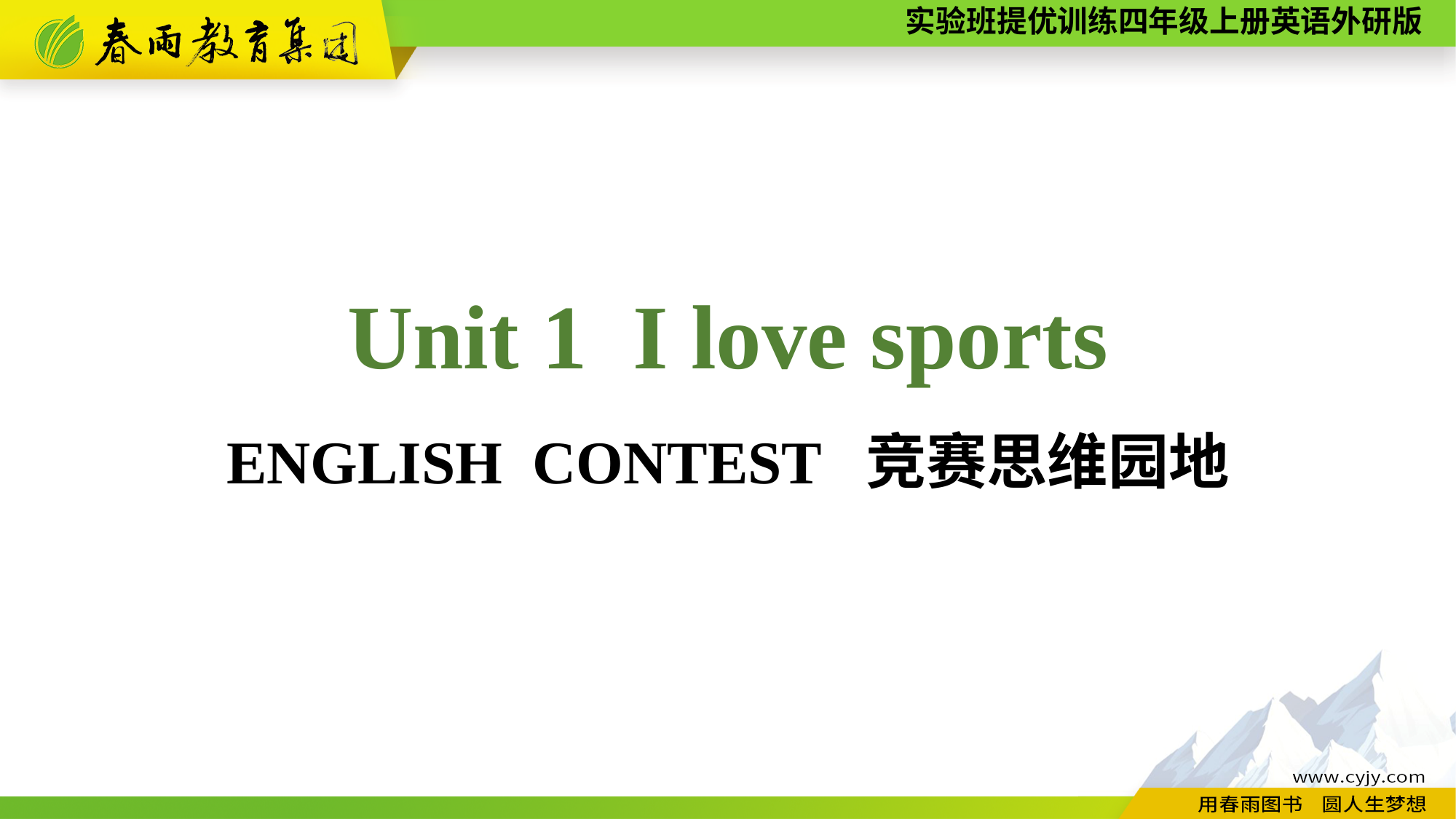

Unit 1  I love sports
ENGLISH  CONTEST  竞赛思维园地